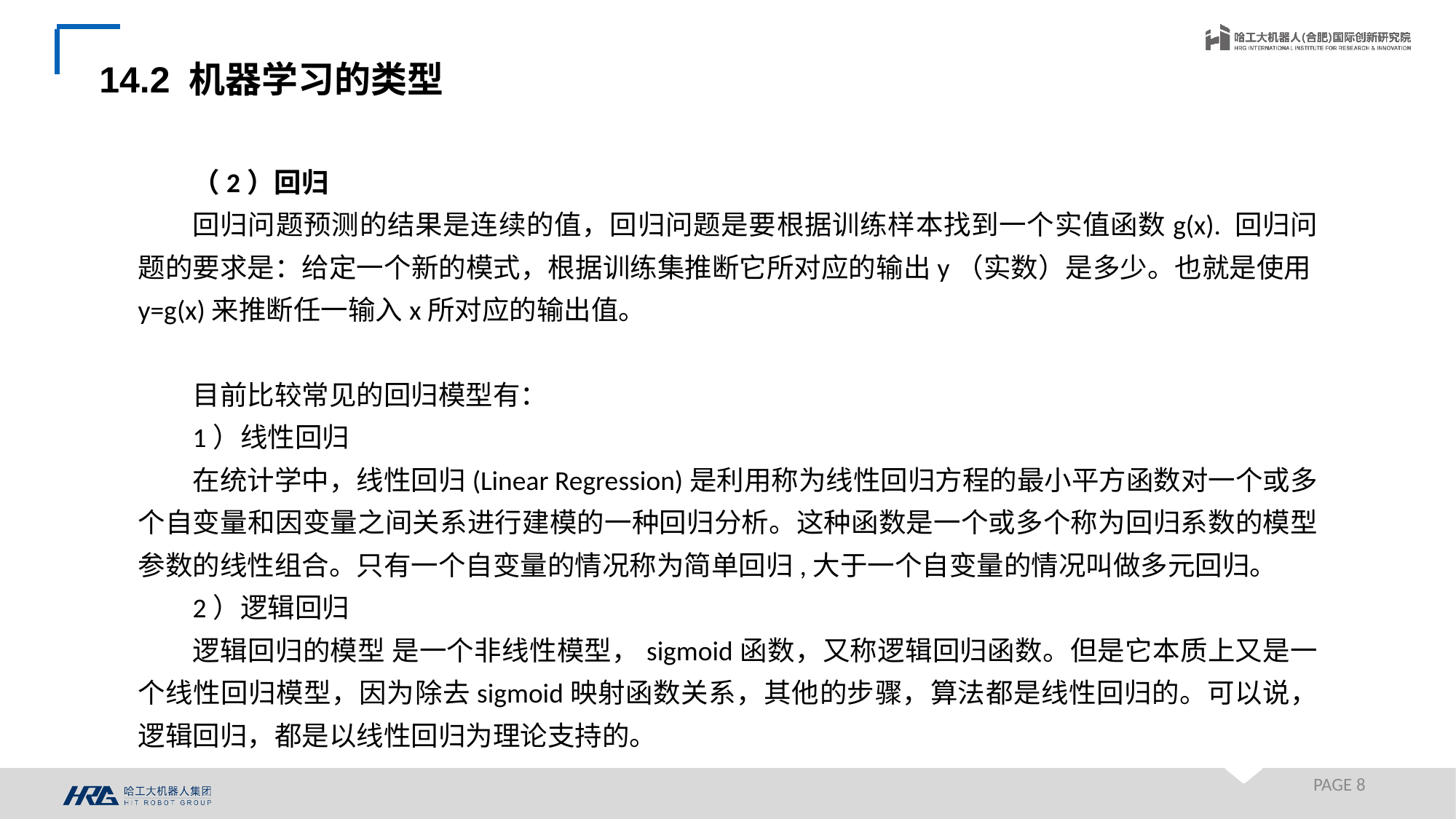

14.2 机器学习的类型
（2）回归
回归问题预测的结果是连续的值，回归问题是要根据训练样本找到一个实值函数g(x). 回归问题的要求是：给定一个新的模式，根据训练集推断它所对应的输出y（实数）是多少。也就是使用y=g(x)来推断任一输入x所对应的输出值。

目前比较常见的回归模型有：
1）线性回归
在统计学中，线性回归(Linear Regression)是利用称为线性回归方程的最小平方函数对一个或多个自变量和因变量之间关系进行建模的一种回归分析。这种函数是一个或多个称为回归系数的模型参数的线性组合。只有一个自变量的情况称为简单回归,大于一个自变量的情况叫做多元回归。
2）逻辑回归
逻辑回归的模型 是一个非线性模型，sigmoid函数，又称逻辑回归函数。但是它本质上又是一个线性回归模型，因为除去sigmoid映射函数关系，其他的步骤，算法都是线性回归的。可以说，逻辑回归，都是以线性回归为理论支持的。